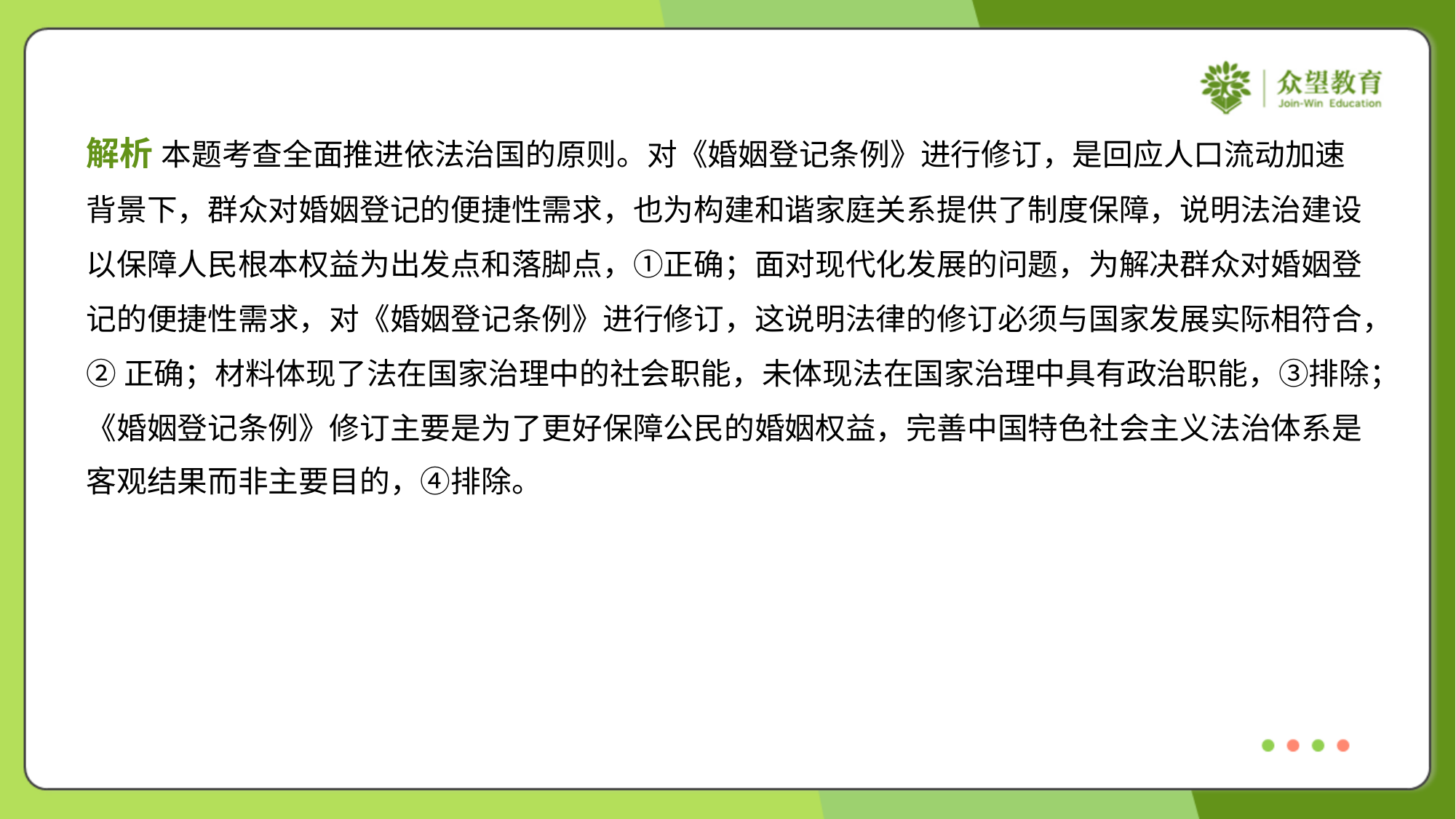

解析 本题考查全面推进依法治国的原则。对《婚姻登记条例》进行修订，是回应人口流动加速
背景下，群众对婚姻登记的便捷性需求，也为构建和谐家庭关系提供了制度保障，说明法治建设
以保障人民根本权益为出发点和落脚点，①正确；面对现代化发展的问题，为解决群众对婚姻登
记的便捷性需求，对《婚姻登记条例》进行修订，这说明法律的修订必须与国家发展实际相符合，
②正确；材料体现了法在国家治理中的社会职能，未体现法在国家治理中具有政治职能，③排除；
《婚姻登记条例》修订主要是为了更好保障公民的婚姻权益，完善中国特色社会主义法治体系是
客观结果而非主要目的，④排除。